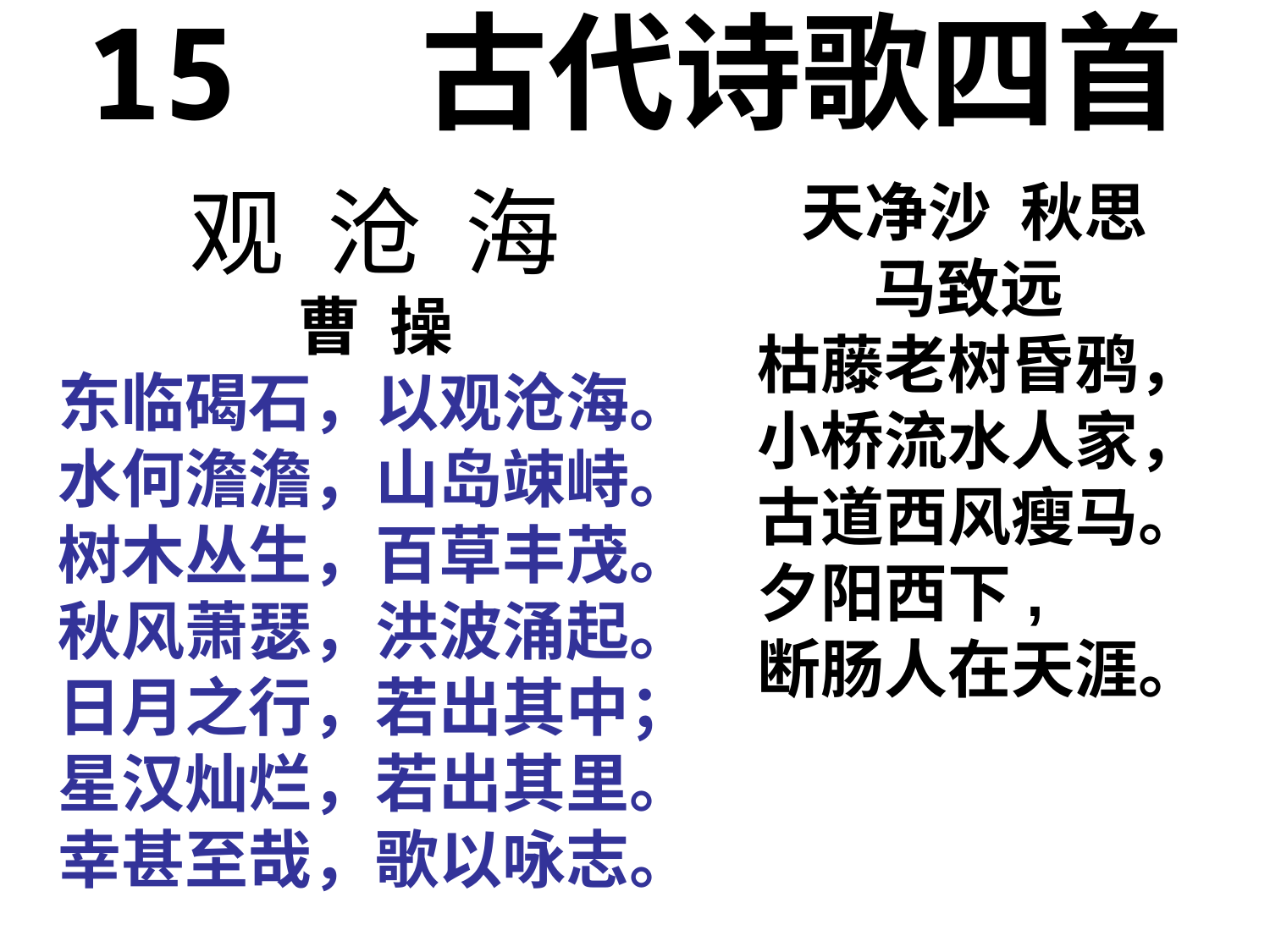

15  古代诗歌四首
观  沧  海
曹  操
东临碣石，以观沧海。
水何澹澹，山岛竦峙。
树木丛生，百草丰茂。
秋风萧瑟，洪波涌起。
日月之行，若出其中；
星汉灿烂，若出其里。
幸甚至哉，歌以咏志。
  天净沙  秋思
       马致远
枯藤老树昏鸦，
小桥流水人家，
古道西风瘦马。
夕阳西下,
断肠人在天涯。